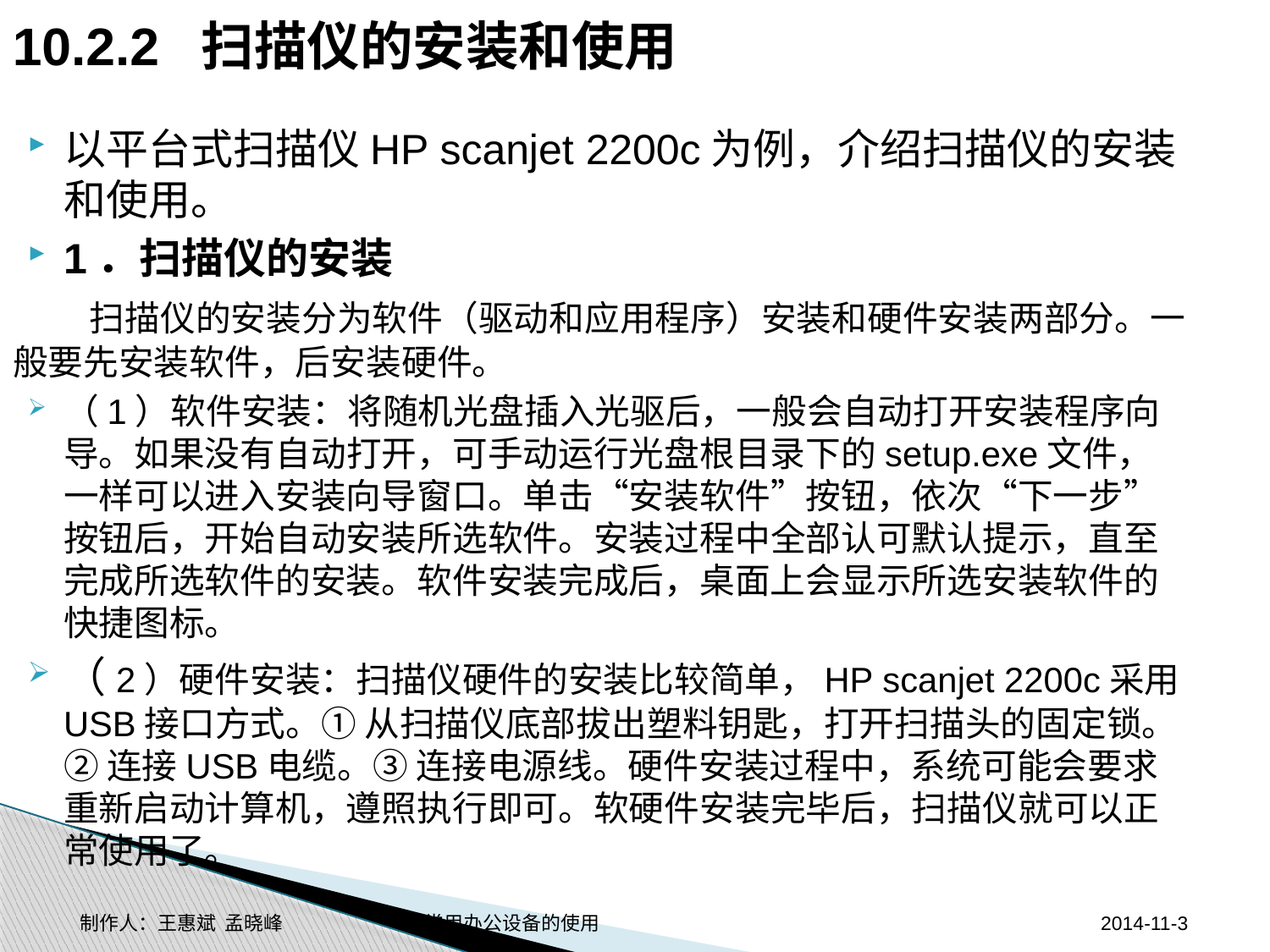

10.2.2  扫描仪的安装和使用
以平台式扫描仪HP scanjet 2200c为例，介绍扫描仪的安装和使用。
1．扫描仪的安装
       扫描仪的安装分为软件（驱动和应用程序）安装和硬件安装两部分。一般要先安装软件，后安装硬件。
（1）软件安装：将随机光盘插入光驱后，一般会自动打开安装程序向导。如果没有自动打开，可手动运行光盘根目录下的setup.exe文件，一样可以进入安装向导窗口。单击“安装软件”按钮，依次“下一步”按钮后，开始自动安装所选软件。安装过程中全部认可默认提示，直至完成所选软件的安装。软件安装完成后，桌面上会显示所选安装软件的快捷图标。
（2）硬件安装：扫描仪硬件的安装比较简单，HP scanjet 2200c采用USB接口方式。① 从扫描仪底部拔出塑料钥匙，打开扫描头的固定锁。② 连接USB电缆。③ 连接电源线。硬件安装过程中，系统可能会要求重新启动计算机，遵照执行即可。软硬件安装完毕后，扫描仪就可以正常使用了。

制作人：王惠斌  孟晓峰                                常用办公设备的使用
2014-11-3